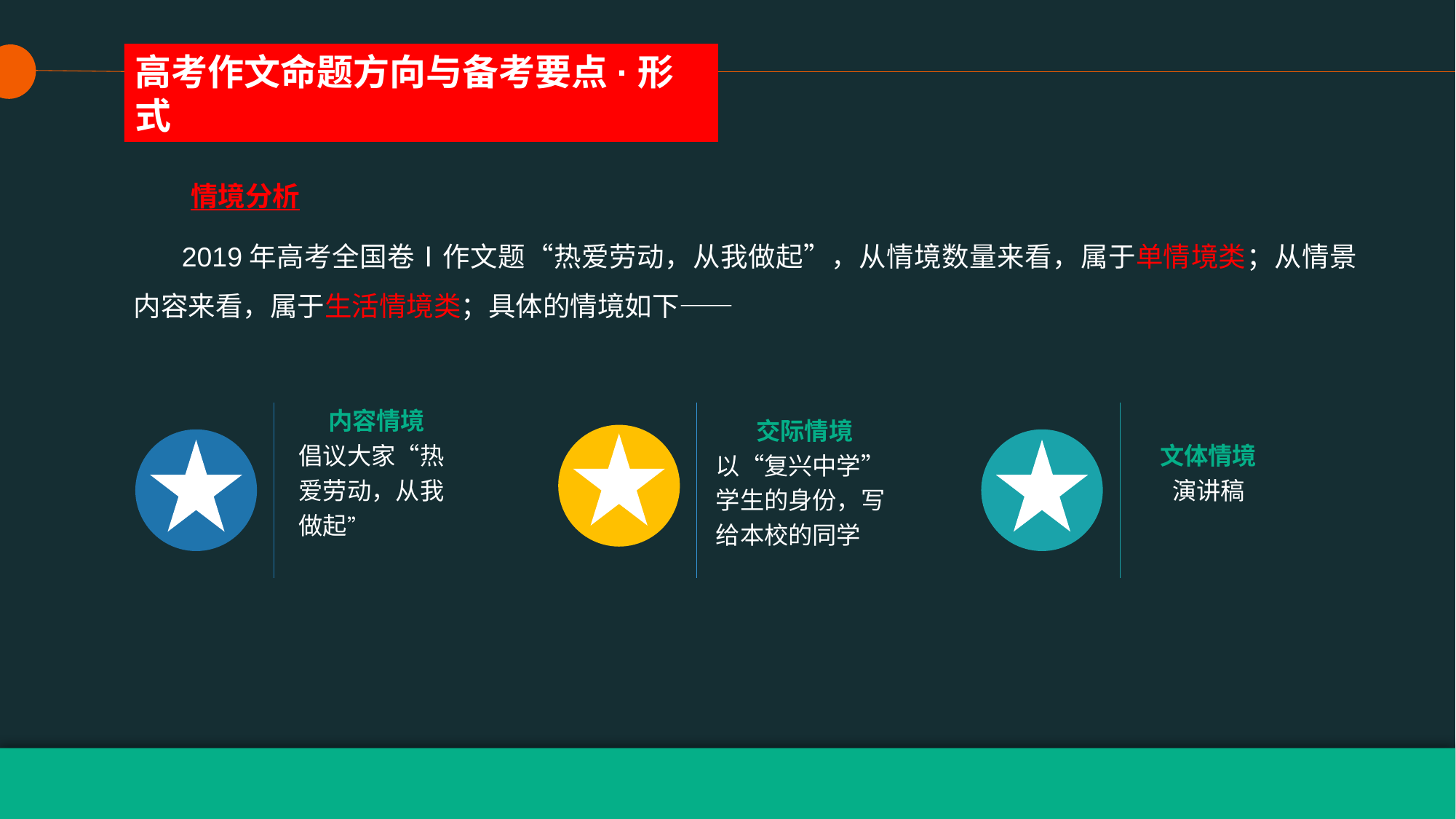

高考作文命题方向与备考要点·形式
情境分析
      2019年高考全国卷Ⅰ作文题“热爱劳动，从我做起”，从情境数量来看，属于单情境类；从情景内容来看，属于生活情境类；具体的情境如下——
内容情境
倡议大家“热爱劳动，从我做起”
文体情境
演讲稿
交际情境
以“复兴中学”学生的身份，写给本校的同学